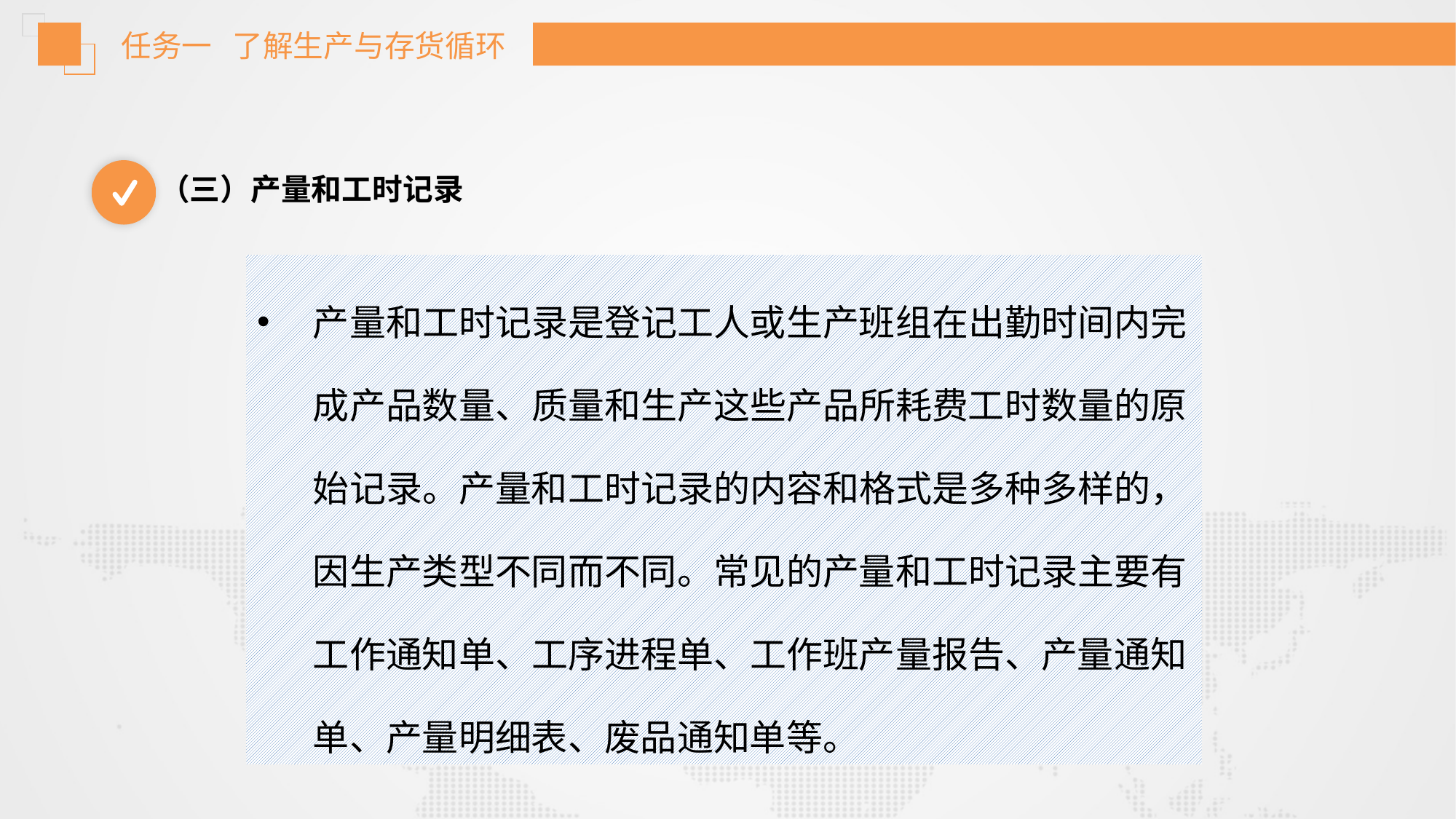

任务一   了解生产与存货循环

（三）产量和工时记录

产量和工时记录是登记工人或生产班组在出勤时间内完成产品数量、质量和生产这些产品所耗费工时数量的原始记录。产量和工时记录的内容和格式是多种多样的，因生产类型不同而不同。常见的产量和工时记录主要有工作通知单、工序进程单、工作班产量报告、产量通知单、产量明细表、废品通知单等。